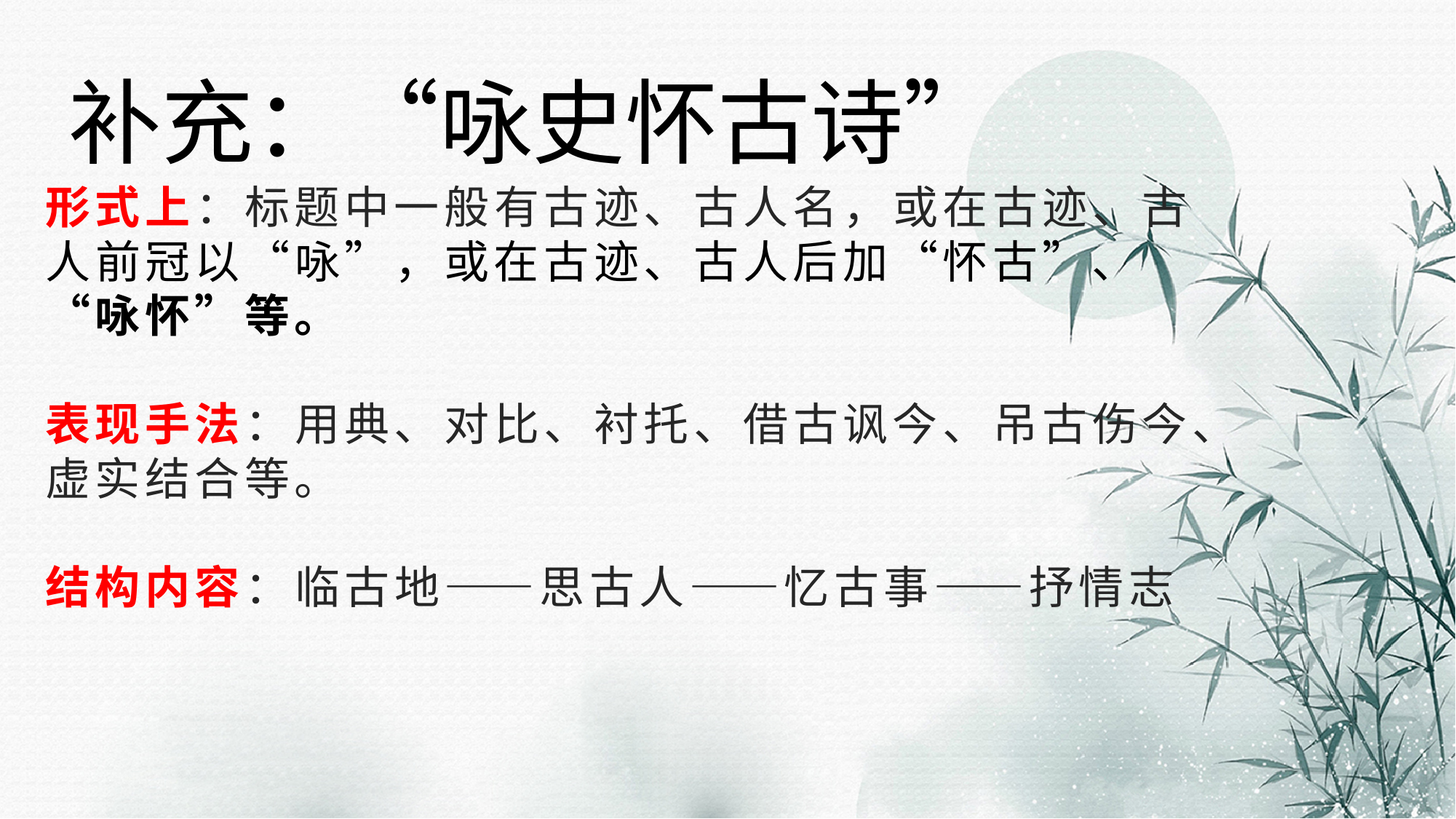

补充：“咏史怀古诗”
# 形式上：标题中一般有古迹、古人名，或在古迹、古人前冠以“咏”，或在古迹、古人后加“怀古”、“咏怀”等。 表现手法：用典、对比、衬托、借古讽今、吊古伤今、虚实结合等。 结构内容：临古地——思古人——忆古事——抒情志